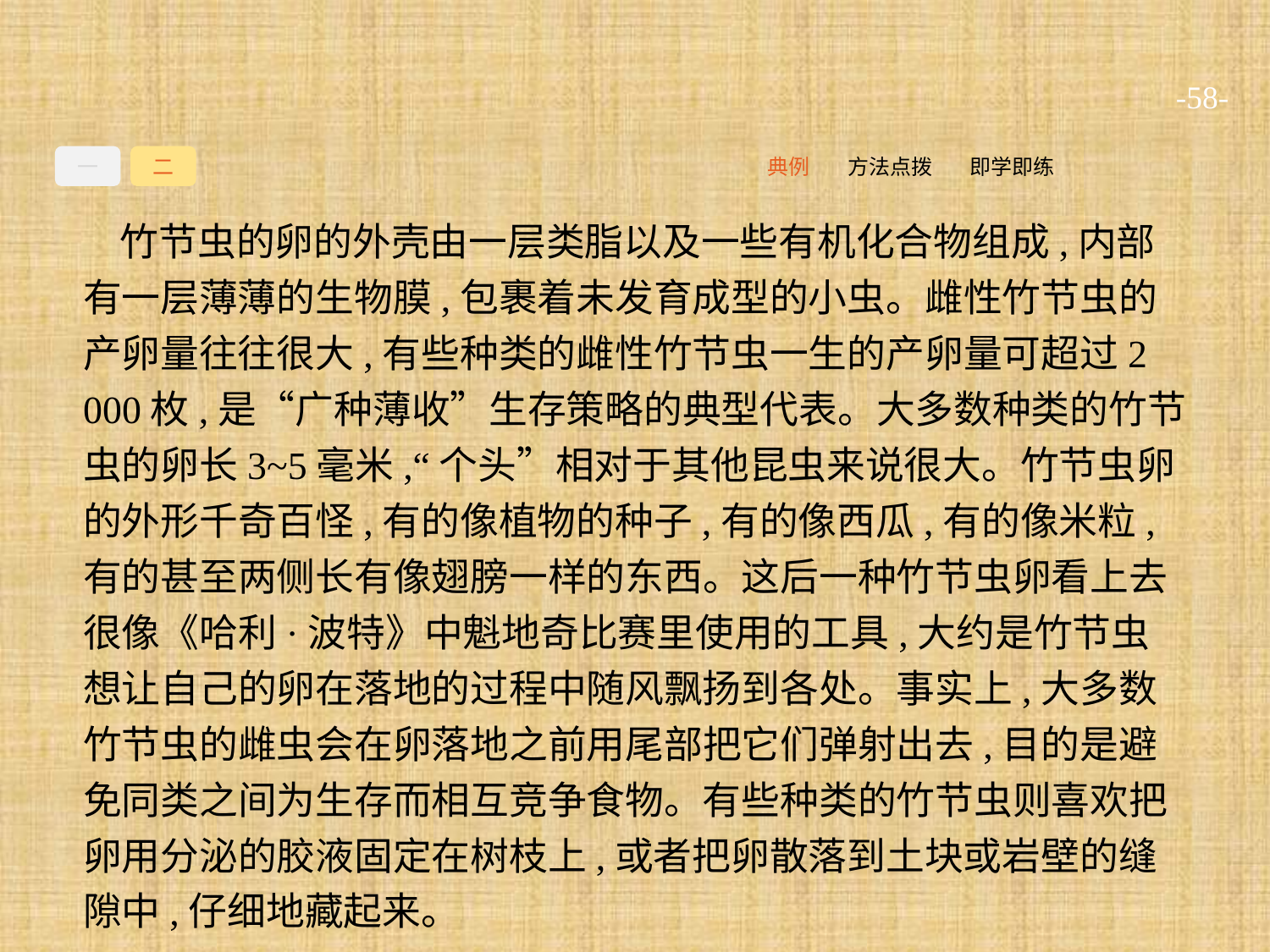

-58-
一
二
即学即练
方法点拨
典例
竹节虫的卵的外壳由一层类脂以及一些有机化合物组成,内部有一层薄薄的生物膜,包裹着未发育成型的小虫。雌性竹节虫的产卵量往往很大,有些种类的雌性竹节虫一生的产卵量可超过2 000枚,是“广种薄收”生存策略的典型代表。大多数种类的竹节虫的卵长3~5毫米,“个头”相对于其他昆虫来说很大。竹节虫卵的外形千奇百怪,有的像植物的种子,有的像西瓜,有的像米粒,有的甚至两侧长有像翅膀一样的东西。这后一种竹节虫卵看上去很像《哈利·波特》中魁地奇比赛里使用的工具,大约是竹节虫想让自己的卵在落地的过程中随风飘扬到各处。事实上,大多数竹节虫的雌虫会在卵落地之前用尾部把它们弹射出去,目的是避免同类之间为生存而相互竞争食物。有些种类的竹节虫则喜欢把卵用分泌的胶液固定在树枝上,或者把卵散落到土块或岩壁的缝隙中,仔细地藏起来。